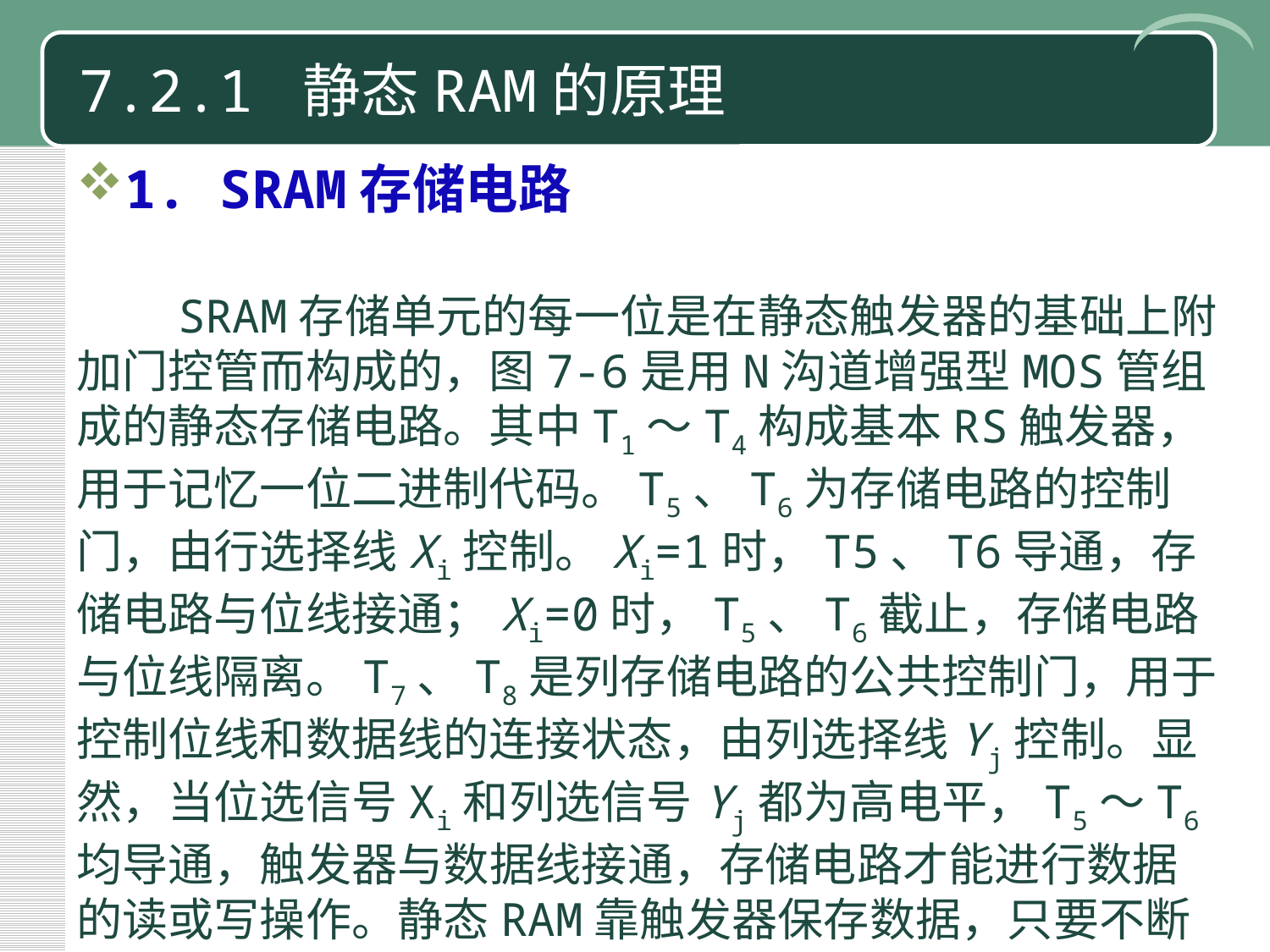

# 7.2.1 静态RAM的原理
1. SRAM存储电路

    SRAM存储单元的每一位是在静态触发器的基础上附加门控管而构成的，图7-6是用N沟道增强型MOS管组成的静态存储电路。其中T1～T4构成基本RS触发器，用于记忆一位二进制代码。T5、T6为存储电路的控制门，由行选择线Xi控制。Xi=1时，T5、T6导通，存储电路与位线接通；Xi=0时，T5、T6截止，存储电路与位线隔离。T7、T8是列存储电路的公共控制门，用于控制位线和数据线的连接状态，由列选择线Yj控制。显然，当位选信号Xi和列选信号Yj都为高电平，T5～T6均导通，触发器与数据线接通，存储电路才能进行数据的读或写操作。静态RAM靠触发器保存数据，只要不断电，数据就能长久保存。